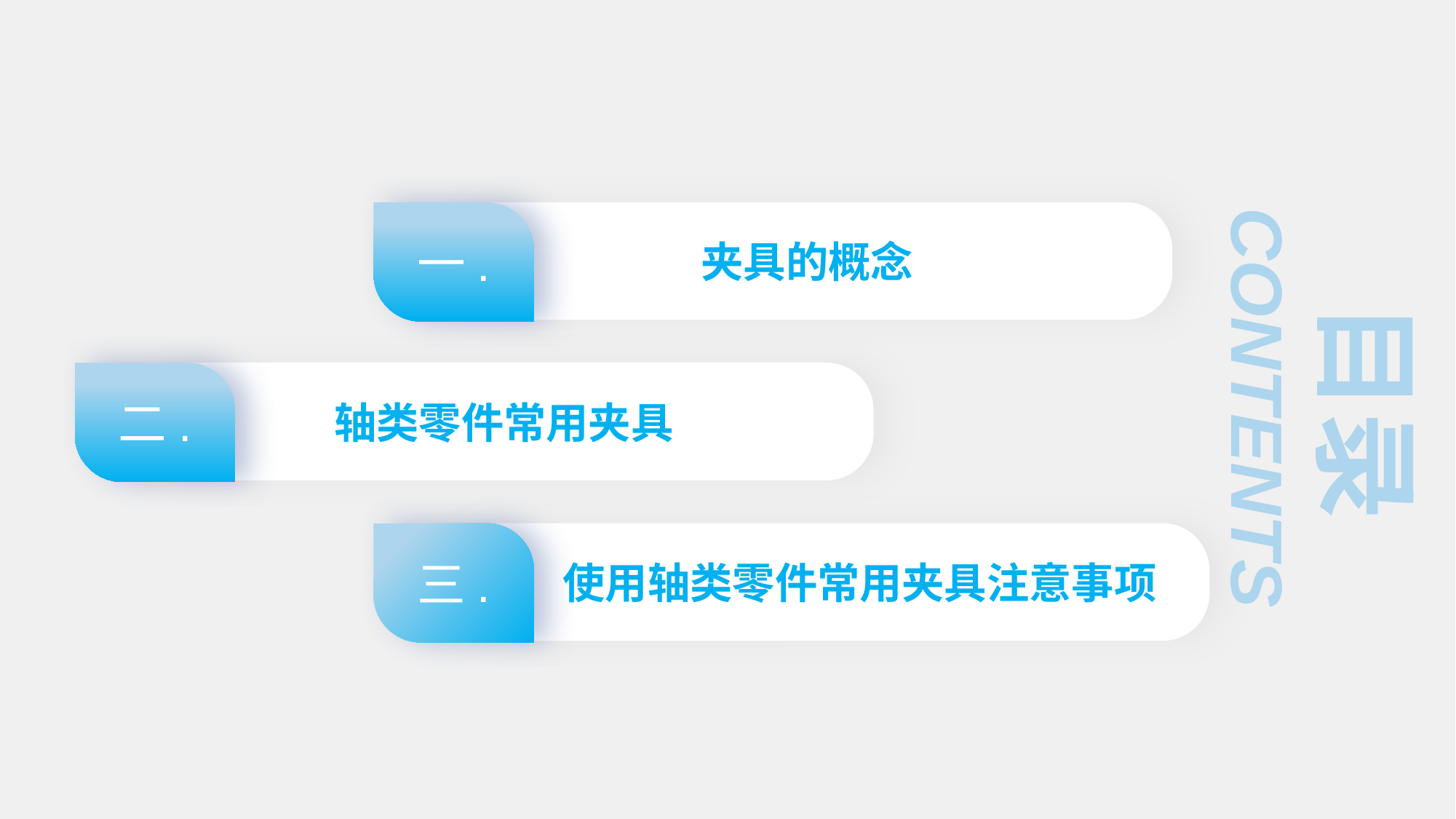

一.
夹具的概念
目录
CONTENTS
二.
  轴类零件常用夹具
三.
      使用轴类零件常用夹具注意事项